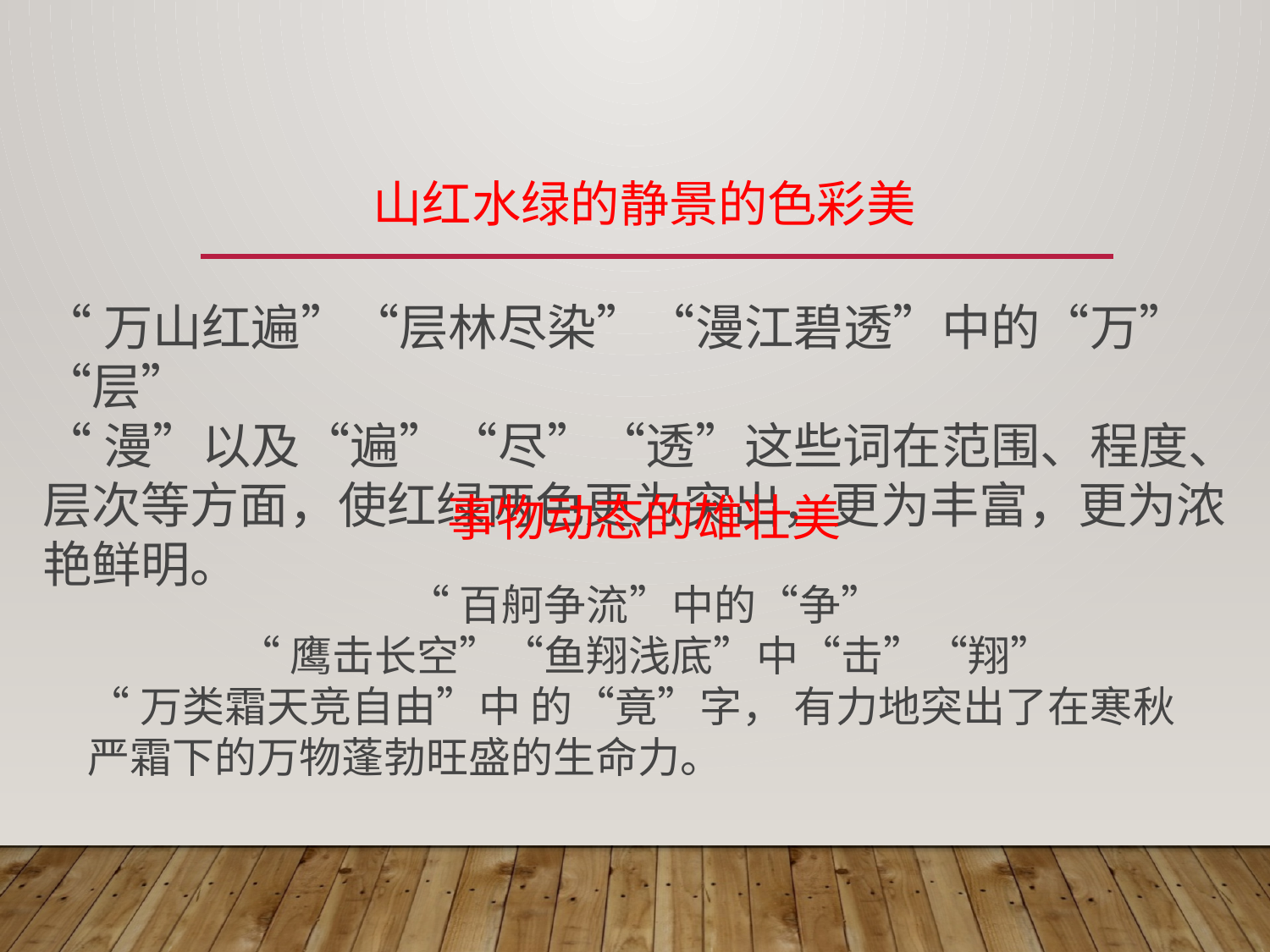

山红水绿的静景的色彩美
“万山红遍”“层林尽染”“漫江碧透”中的“万”“层”
“漫”以及“遍”“尽”“透”这些词在范围、程度、层次等方面，使红绿两色更为突出，更为丰富，更为浓艳鲜明。
事物动态的雄壮美
“百舸争流”中的“争”
“鹰击长空”“鱼翔浅底”中“击”“翔”
“万类霜天竞自由”中 的“竟”字， 有力地突出了在寒秋严霜下的万物蓬勃旺盛的生命力。